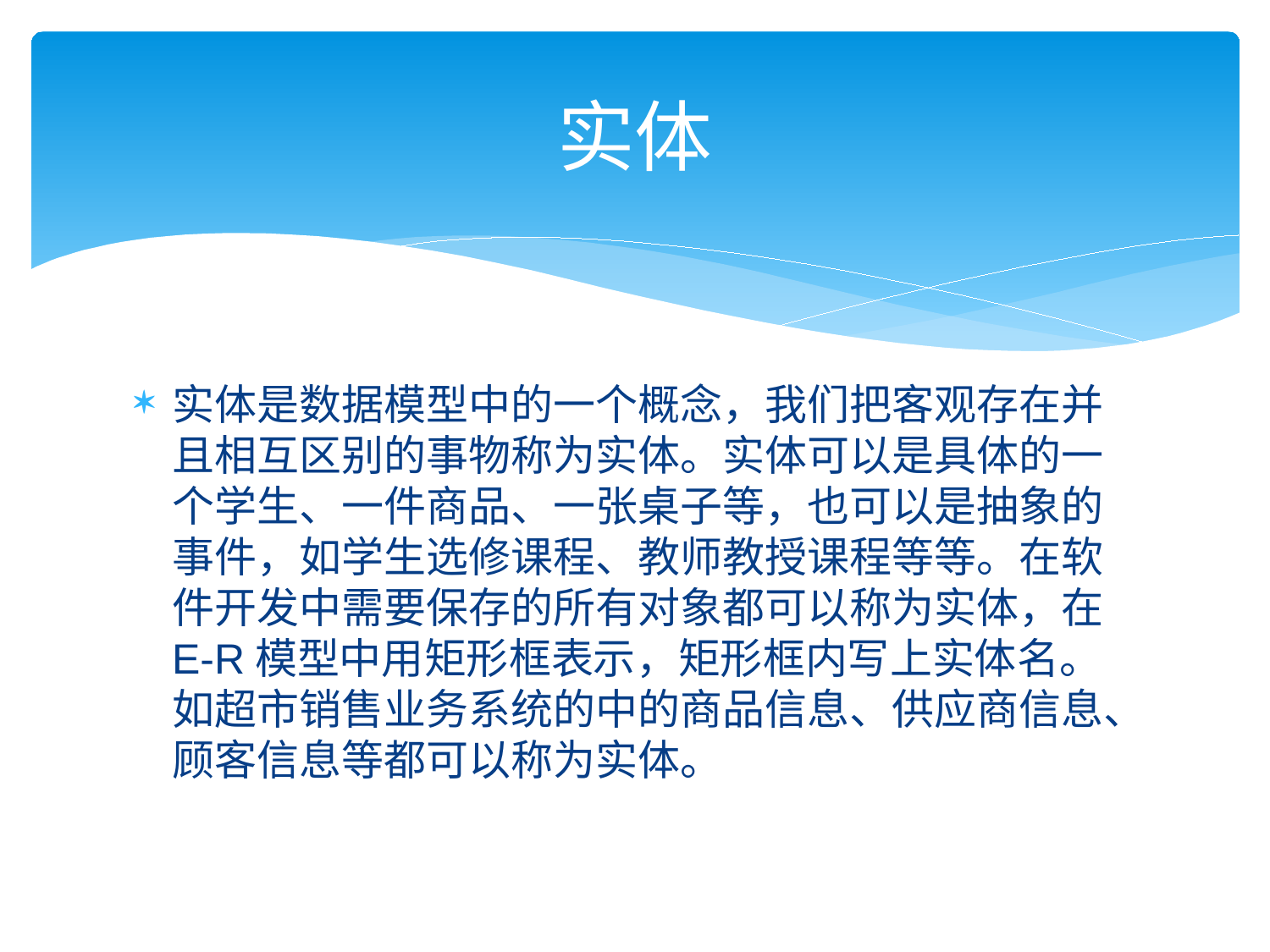

# 实体
实体是数据模型中的一个概念，我们把客观存在并且相互区别的事物称为实体。实体可以是具体的一个学生、一件商品、一张桌子等，也可以是抽象的事件，如学生选修课程、教师教授课程等等。在软件开发中需要保存的所有对象都可以称为实体，在E-R模型中用矩形框表示，矩形框内写上实体名。如超市销售业务系统的中的商品信息、供应商信息、顾客信息等都可以称为实体。